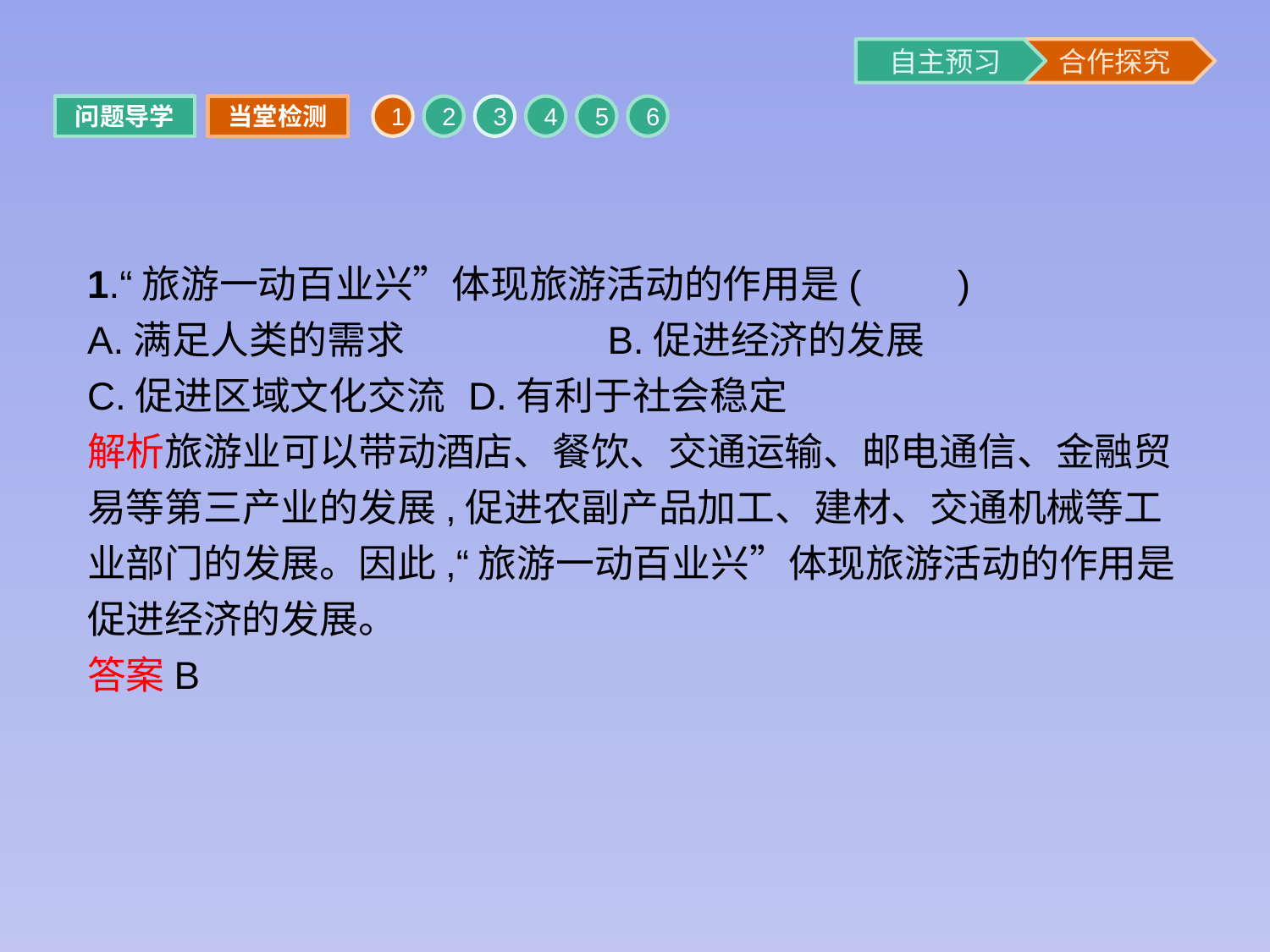

问题导学
当堂检测
1
2
3
4
5
6
1.“旅游一动百业兴”体现旅游活动的作用是(　　)
A.满足人类的需求　　　　　B.促进经济的发展
C.促进区域文化交流	D.有利于社会稳定
解析旅游业可以带动酒店、餐饮、交通运输、邮电通信、金融贸易等第三产业的发展,促进农副产品加工、建材、交通机械等工业部门的发展。因此,“旅游一动百业兴”体现旅游活动的作用是促进经济的发展。
答案B